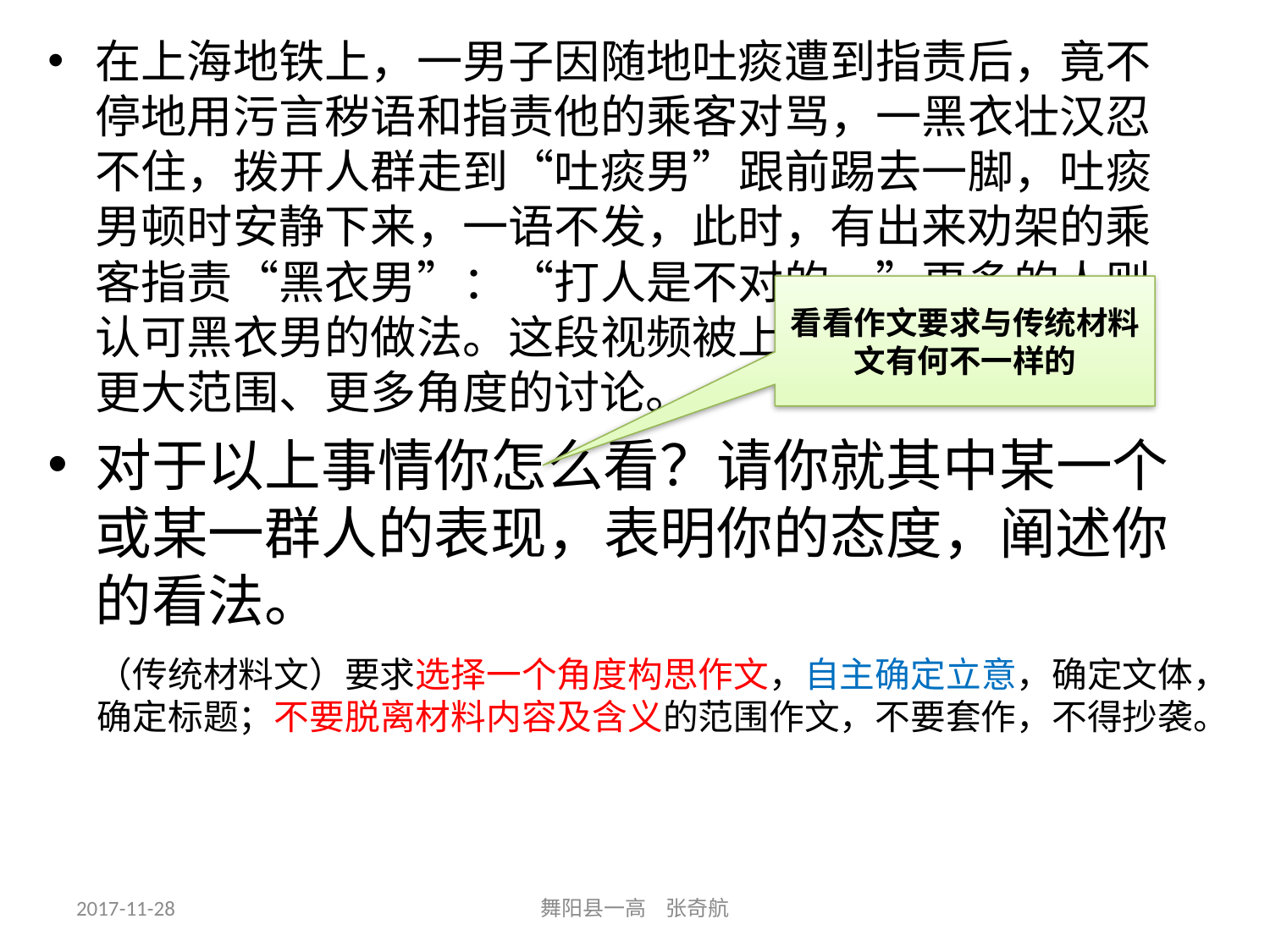

在上海地铁上，一男子因随地吐痰遭到指责后，竟不停地用污言秽语和指责他的乘客对骂，一黑衣壮汉忍不住，拨开人群走到“吐痰男”跟前踢去一脚，吐痰男顿时安静下来，一语不发，此时，有出来劝架的乘客指责“黑衣男”：“打人是不对的。”更多的人则认可黑衣男的做法。这段视频被上传到网络后，引起更大范围、更多角度的讨论。
对于以上事情你怎么看？请你就其中某一个或某一群人的表现，表明你的态度，阐述你的看法。
看看作文要求与传统材料文有何不一样的
（传统材料文）要求选择一个角度构思作文，自主确定立意，确定文体，确定标题；不要脱离材料内容及含义的范围作文，不要套作，不得抄袭。

2017-11-28
舞阳县一高   张奇航